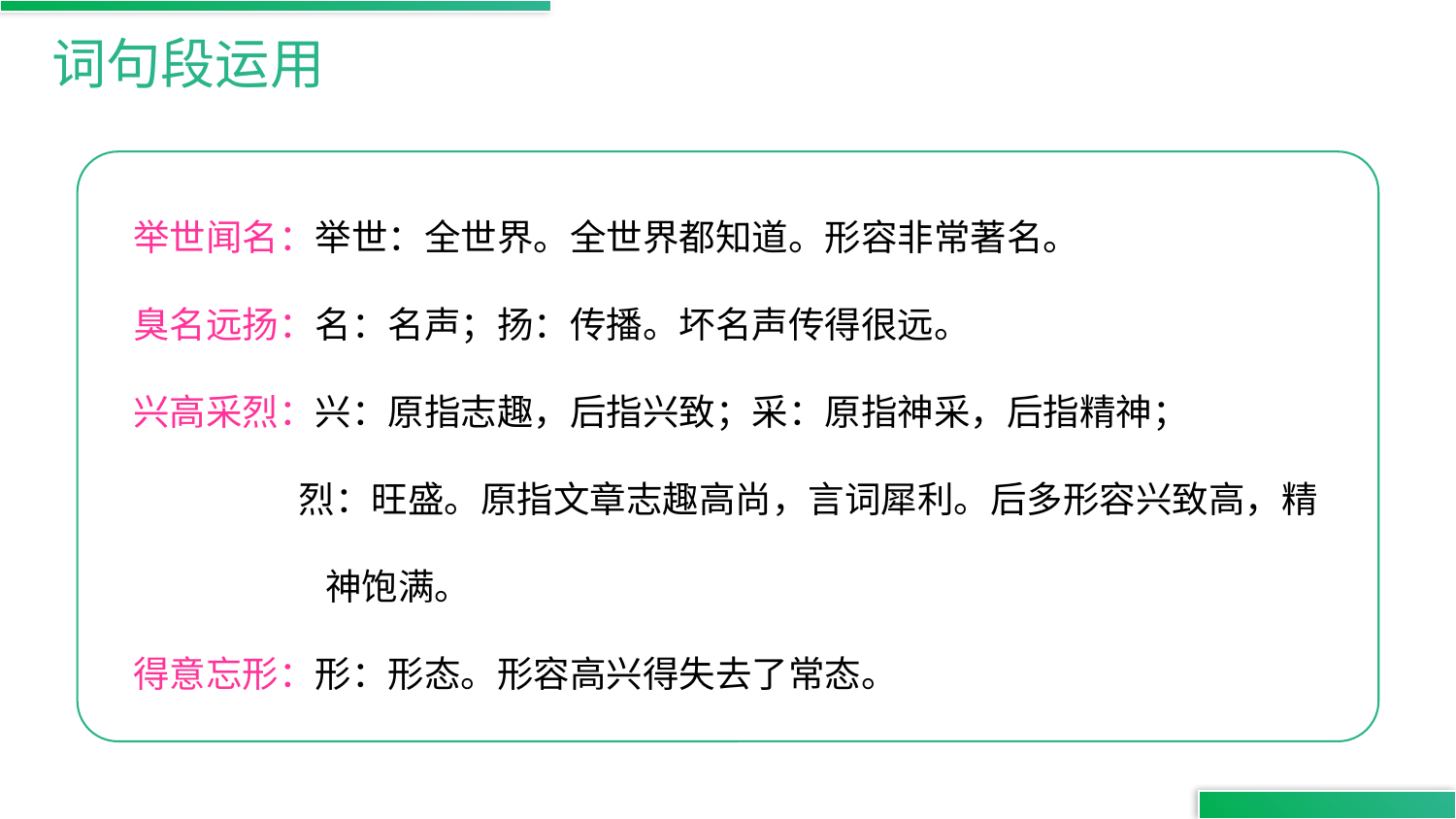

词句段运用
举世闻名：举世：全世界。全世界都知道。形容非常著名。
臭名远扬：名：名声；扬：传播。坏名声传得很远。
兴高采烈：兴：原指志趣，后指兴致；采：原指神采，后指精神；
                   烈：旺盛。原指文章志趣高尚，言词犀利。后多形容兴致高，精神饱满。
得意忘形：形：形态。形容高兴得失去了常态。